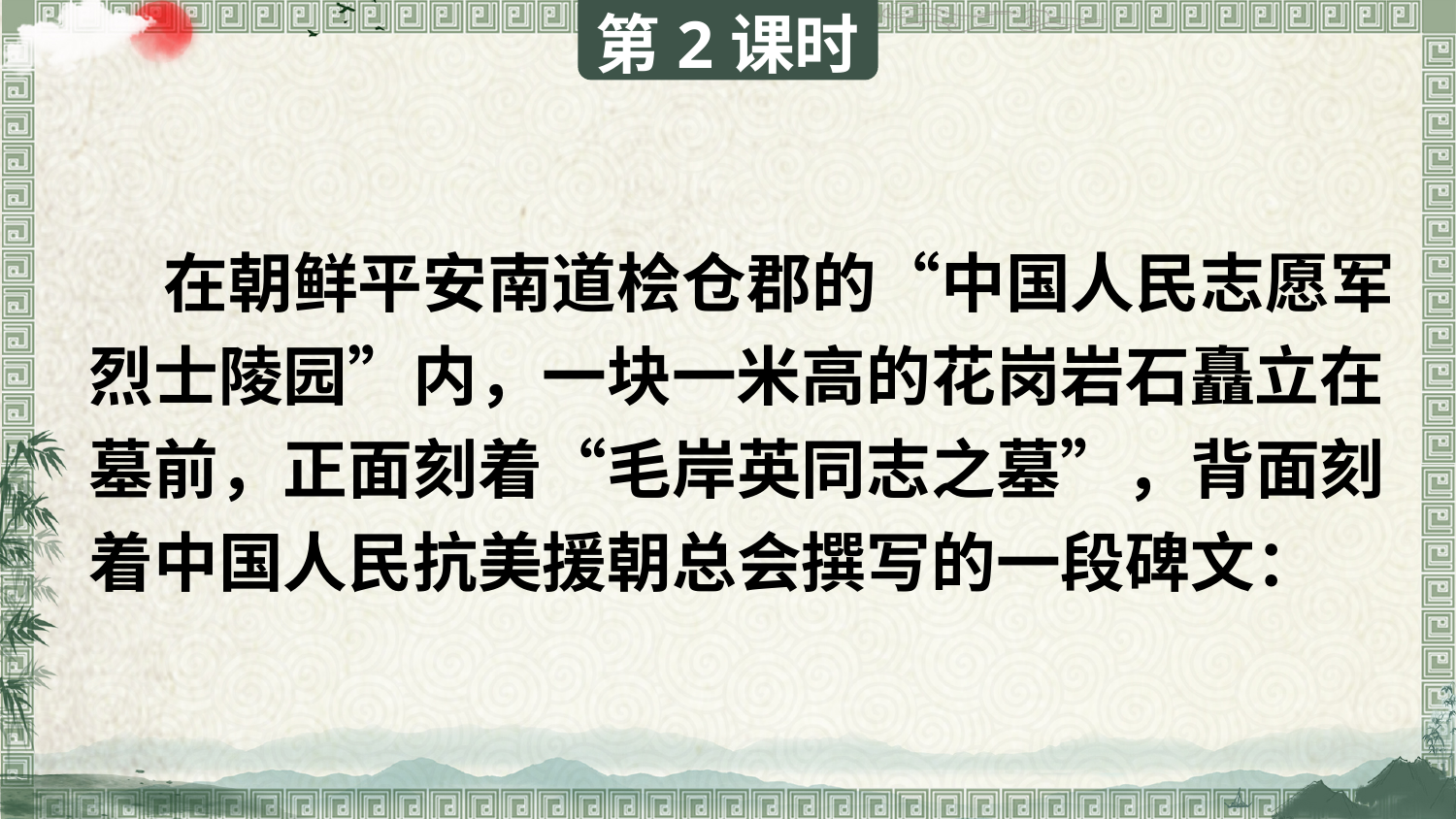

第2课时
    在朝鲜平安南道桧仓郡的“中国人民志愿军烈士陵园”内，一块一米高的花岗岩石矗立在墓前，正面刻着“毛岸英同志之墓”，背面刻着中国人民抗美援朝总会撰写的一段碑文：